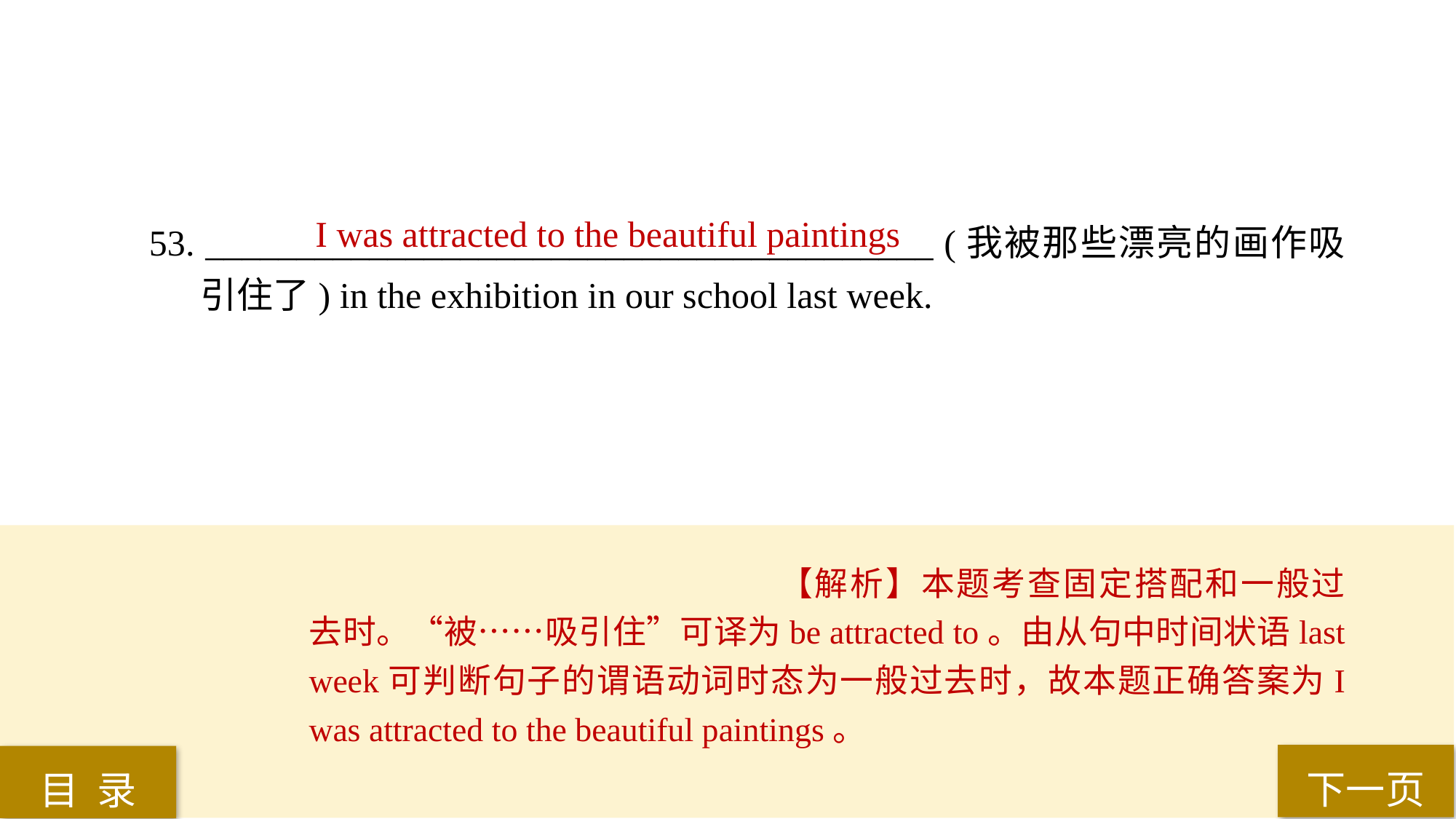

I was attracted to the beautiful paintings
53. ________________________________________ (我被那些漂亮的画作吸引住了) in the exhibition in our school last week.
【解析】本题考查固定搭配和一般过去时。“被……吸引住”可译为be attracted to。由从句中时间状语last week可判断句子的谓语动词时态为一般过去时，故本题正确答案为I was attracted to the beautiful paintings。